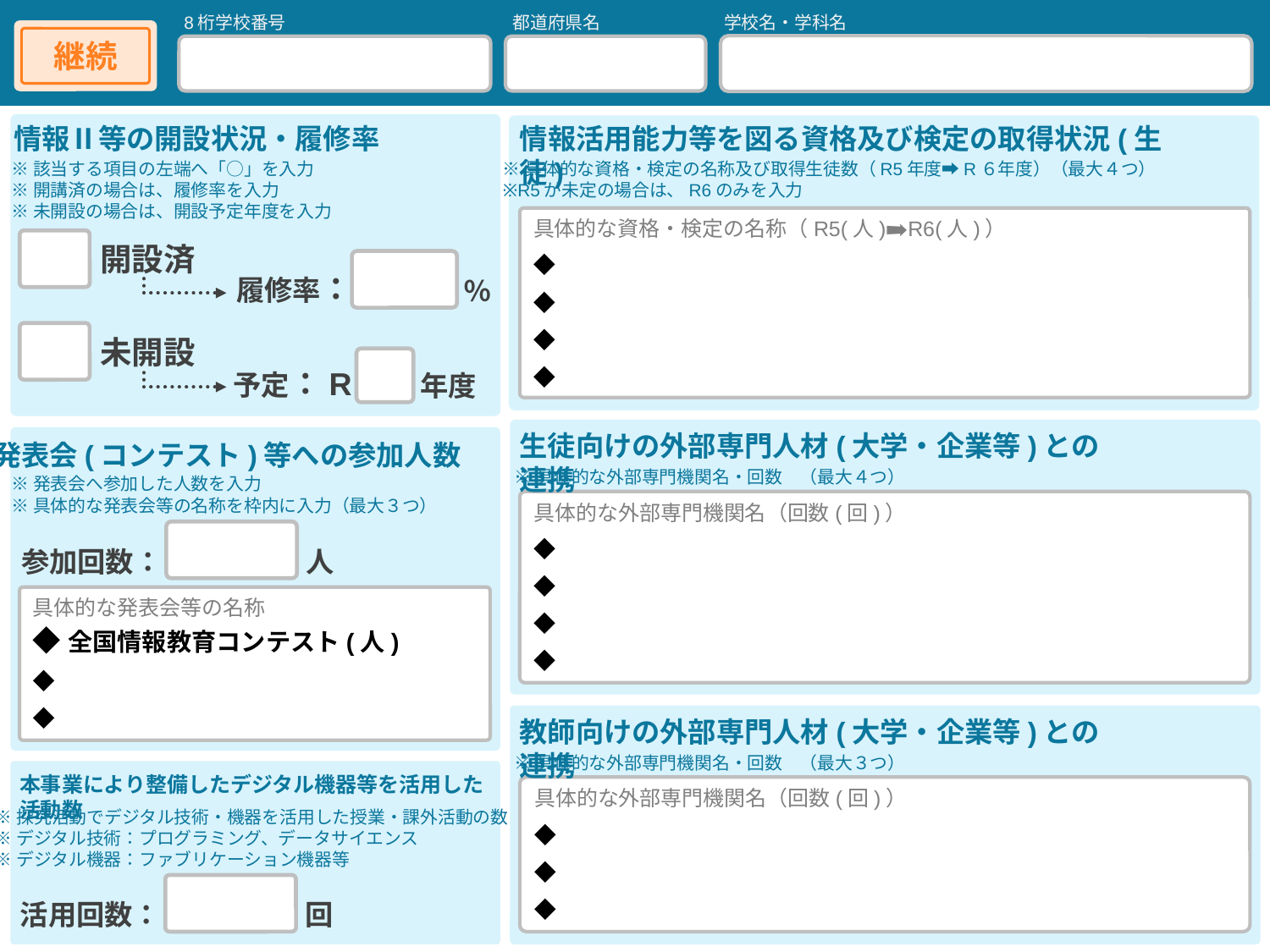

8桁学校番号
都道府県名
学校名・学科名
継続

情報Ⅱ等の開設状況・履修率
※該当する項目の左端へ「○」を入力
※開講済の場合は、履修率を入力
※未開設の場合は、開設予定年度を入力

開設済

履修率：
％

未開設

予定：R
年度

情報活用能力等を図る資格及び検定の取得状況(生徒)
※具体的な資格・検定の名称及び取得生徒数（R5年度➡R６年度）（最大４つ）
※R5が未定の場合は、R6のみを入力
具体的な資格・検定の名称（R5(人)➡R6(人)）
◆
◆
◆
◆

生徒向けの外部専門人材(大学・企業等)との連携
※具体的な外部専門機関名・回数　（最大４つ）
具体的な外部専門機関名（回数(回)）
◆
◆
◆
◆

発表会(コンテスト)等への参加人数
※発表会へ参加した人数を入力
※具体的な発表会等の名称を枠内に入力（最大３つ）

参加回数：
人
具体的な発表会等の名称
◆全国情報教育コンテスト(人)
◆
◆

教師向けの外部専門人材(大学・企業等)との連携
※具体的な外部専門機関名・回数　（最大３つ）
具体的な外部専門機関名（回数(回)）
◆
◆
◆

本事業により整備したデジタル機器等を活用した活動数
※探究活動でデジタル技術・機器を活用した授業・課外活動の数
※デジタル技術：プログラミング、データサイエンス
※デジタル機器：ファブリケーション機器等

活用回数：
回